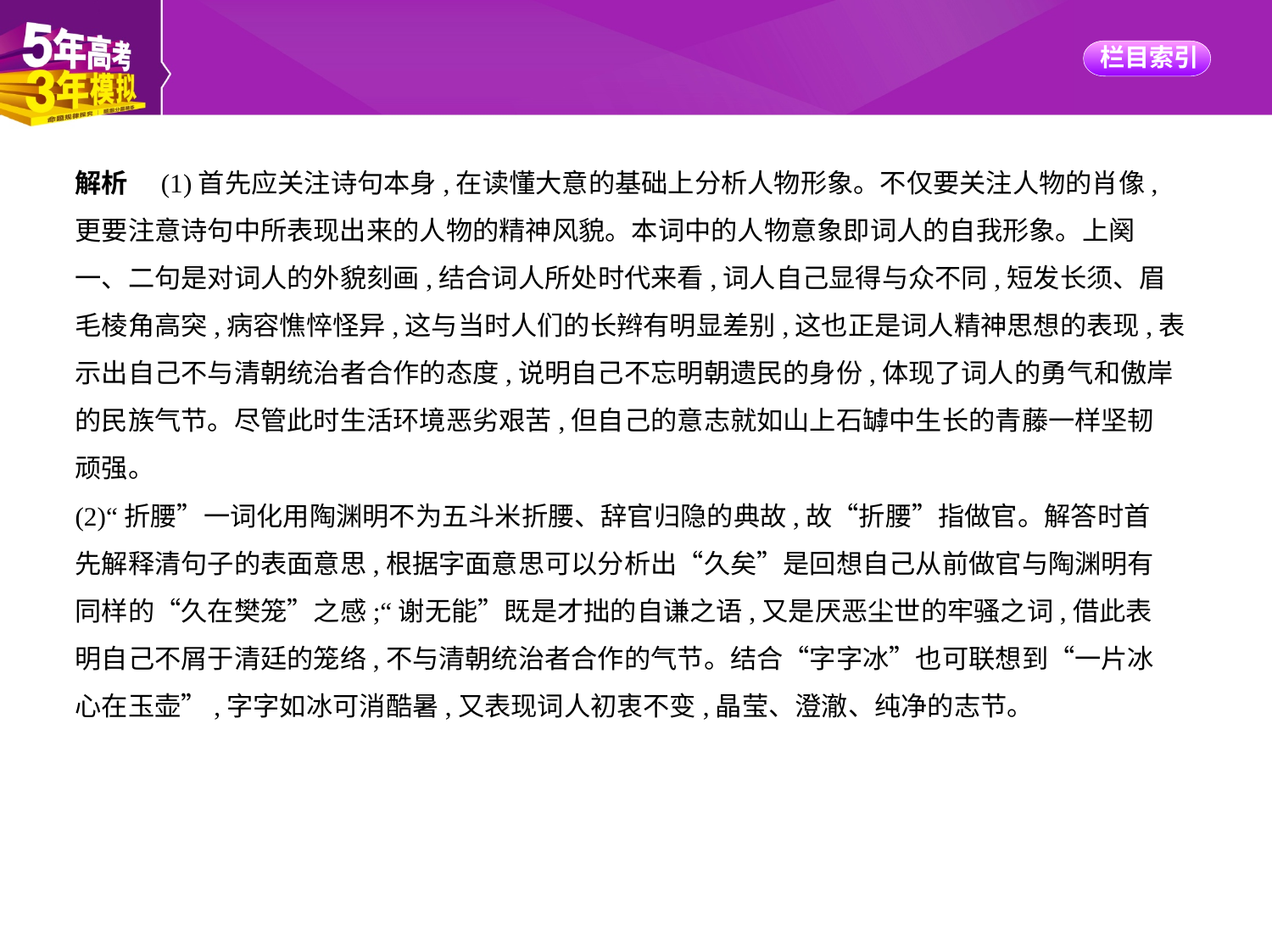

解析　(1)首先应关注诗句本身,在读懂大意的基础上分析人物形象。不仅要关注人物的肖像,
更要注意诗句中所表现出来的人物的精神风貌。本词中的人物意象即词人的自我形象。上阕
一、二句是对词人的外貌刻画,结合词人所处时代来看,词人自己显得与众不同,短发长须、眉
毛棱角高突,病容憔悴怪异,这与当时人们的长辫有明显差别,这也正是词人精神思想的表现,表
示出自己不与清朝统治者合作的态度,说明自己不忘明朝遗民的身份,体现了词人的勇气和傲岸
的民族气节。尽管此时生活环境恶劣艰苦,但自己的意志就如山上石罅中生长的青藤一样坚韧
顽强。
(2)“折腰”一词化用陶渊明不为五斗米折腰、辞官归隐的典故,故“折腰”指做官。解答时首
先解释清句子的表面意思,根据字面意思可以分析出“久矣”是回想自己从前做官与陶渊明有
同样的“久在樊笼”之感;“谢无能”既是才拙的自谦之语,又是厌恶尘世的牢骚之词,借此表
明自己不屑于清廷的笼络,不与清朝统治者合作的气节。结合“字字冰”也可联想到“一片冰
心在玉壶”,字字如冰可消酷暑,又表现词人初衷不变,晶莹、澄澈、纯净的志节。